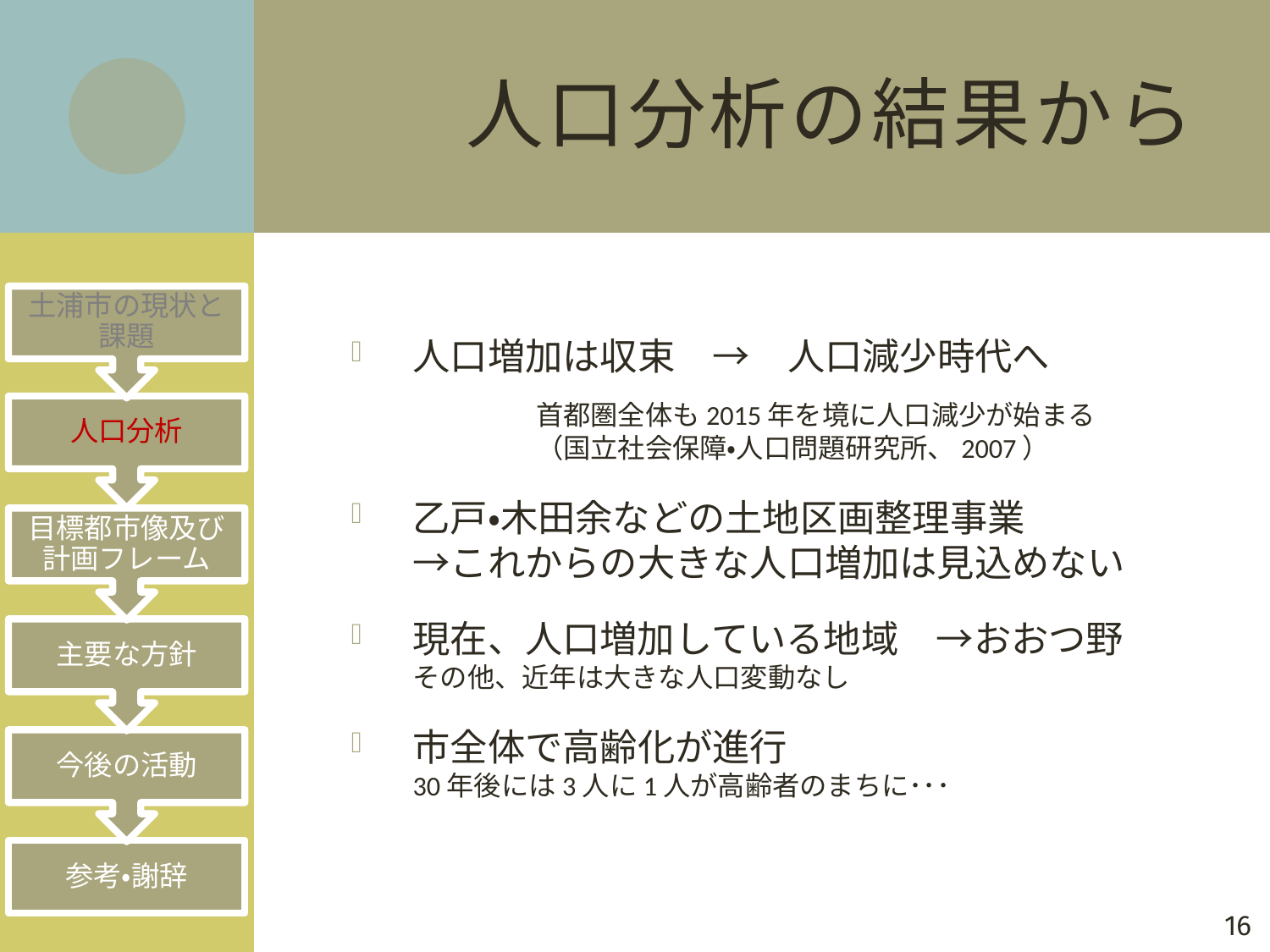

# 人口分析の結果から
参考・謝辞
今後の活動
主要な方針
目標都市像及び計画フレーム
人口分析
土浦市の現状と課題
人口増加は収束　→　人口減少時代へ
	首都圏全体も2015年を境に人口減少が始まる
	（国立社会保障・人口問題研究所、2007）
乙戸・木田余などの土地区画整理事業
→これからの大きな人口増加は見込めない
現在、人口増加している地域　→おおつ野
	その他、近年は大きな人口変動なし
市全体で高齢化が進行
		30年後には3人に1人が高齢者のまちに･･･
16